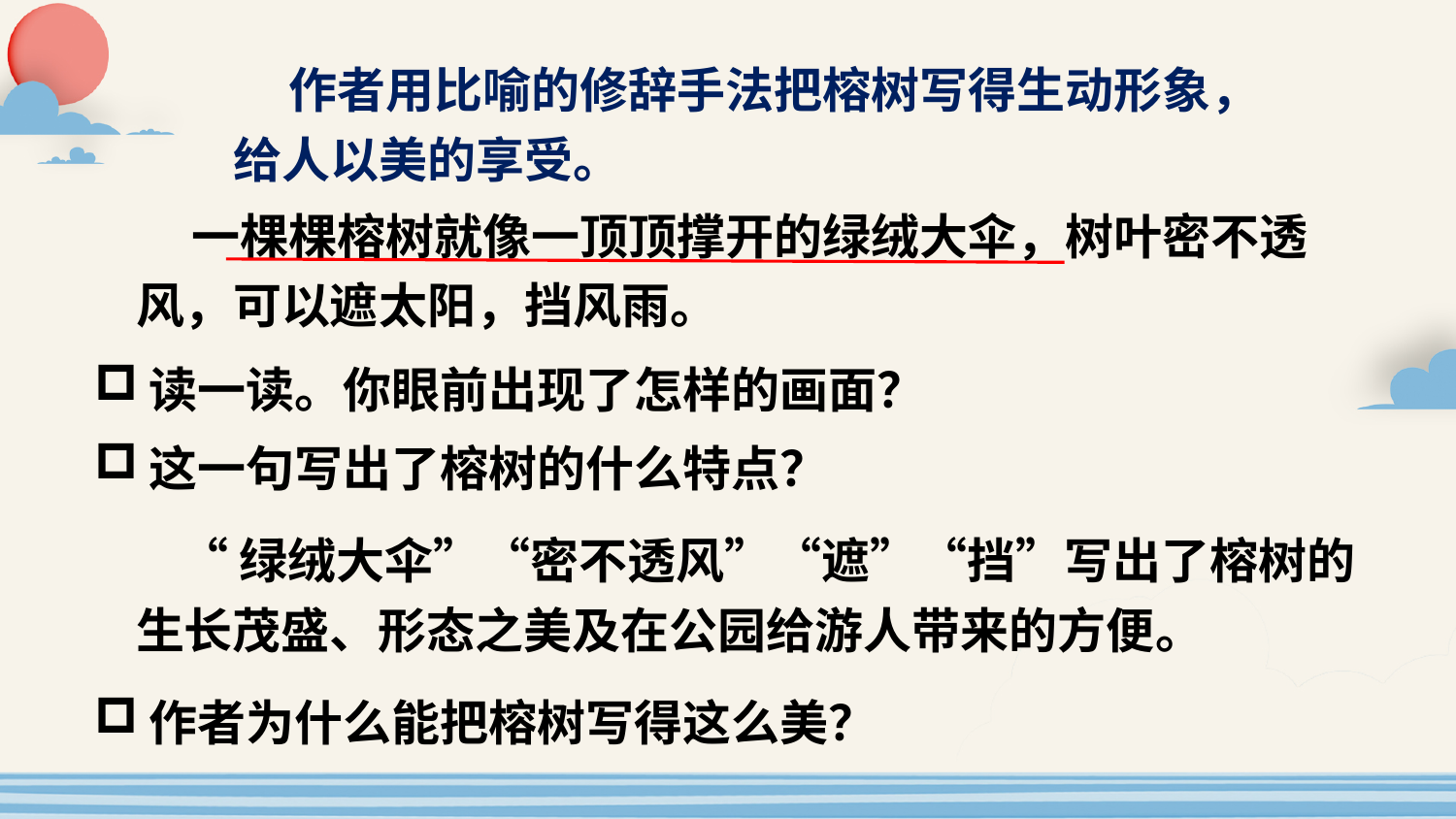

作者用比喻的修辞手法把榕树写得生动形象，给人以美的享受。
    一棵棵榕树就像一顶顶撑开的绿绒大伞，树叶密不透风，可以遮太阳，挡风雨。
读一读。你眼前出现了怎样的画面？
这一句写出了榕树的什么特点？
    “绿绒大伞”“密不透风”“遮”“挡”写出了榕树的生长茂盛、形态之美及在公园给游人带来的方便。
作者为什么能把榕树写得这么美？